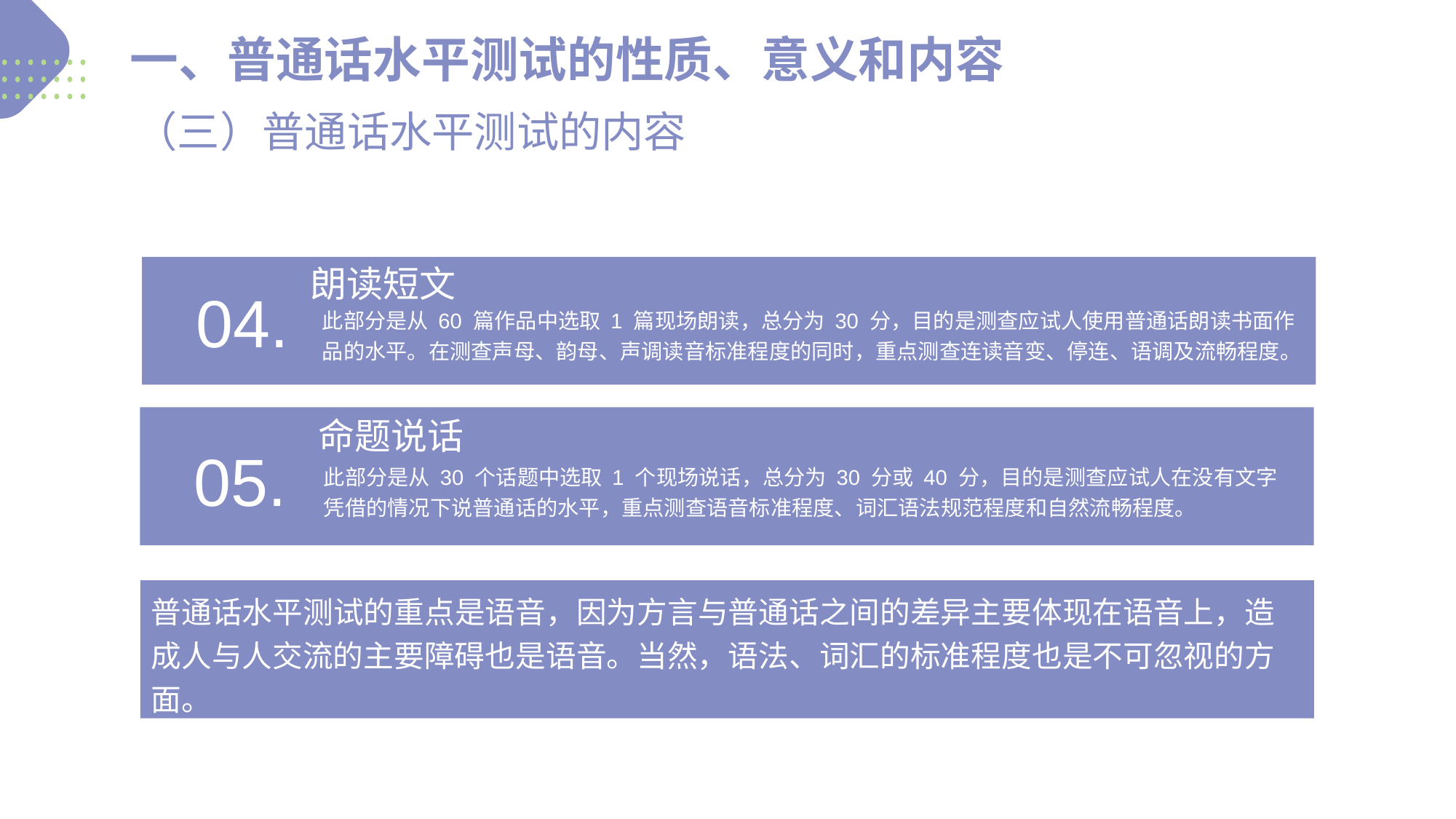

一、普通话水平测试的性质、意义和内容

（三）普通话水平测试的内容

朗读短文
04.
此部分是从 60 篇作品中选取 1 篇现场朗读，总分为 30 分，目的是测查应试人使用普通话朗读书面作品的水平。在测查声母、韵母、声调读音标准程度的同时，重点测查连读音变、停连、语调及流畅程度。

命题说话
05.
 分辨词义
此部分是从 30 个话题中选取 1 个现场说话，总分为 30 分或 40 分，目的是测查应试人在没有文字凭借的情况下说普通话的水平，重点测查语音标准程度、词汇语法规范程度和自然流畅程度。

普通话水平测试的重点是语音，因为方言与普通话之间的差异主要体现在语音上，造成人与人交流的主要障碍也是语音。当然，语法、词汇的标准程度也是不可忽视的方面。